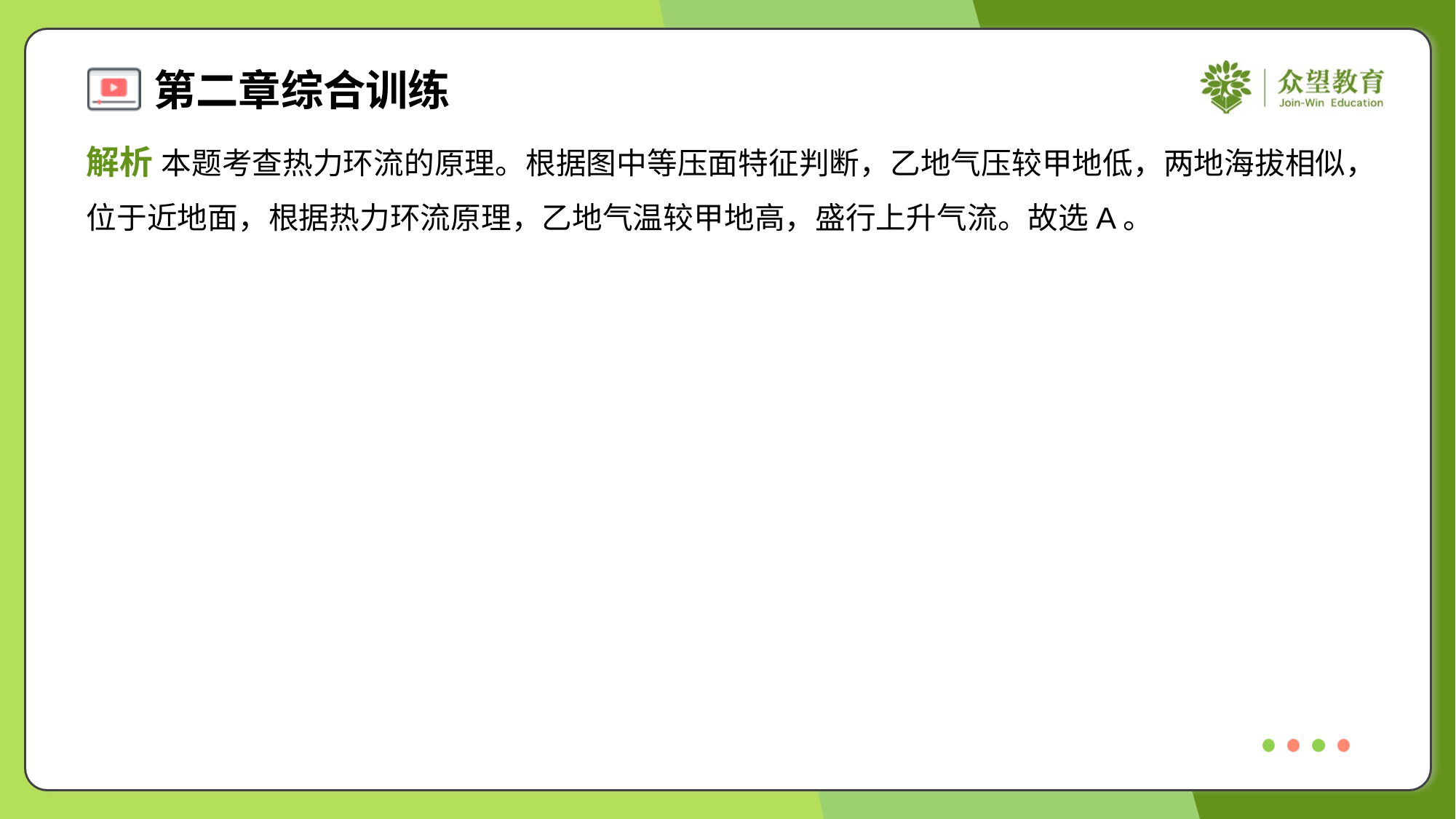

解析 本题考查热力环流的原理。根据图中等压面特征判断，乙地气压较甲地低，两地海拔相似，
位于近地面，根据热力环流原理，乙地气温较甲地高，盛行上升气流。故选A。